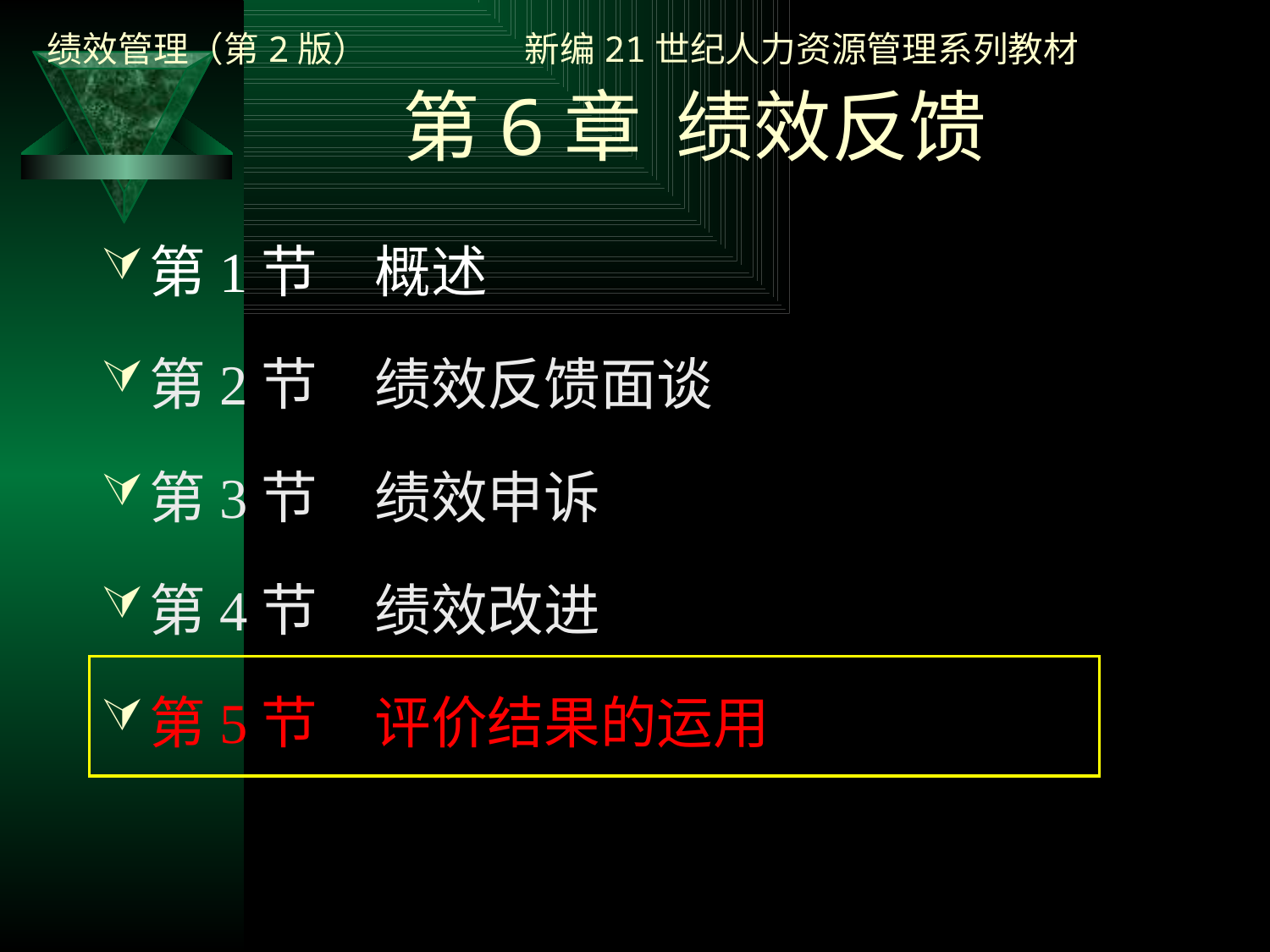

# 第6章  绩效反馈
第1节　概述
第2节　绩效反馈面谈
第3节　绩效申诉
第4节　绩效改进
第5节　评价结果的运用